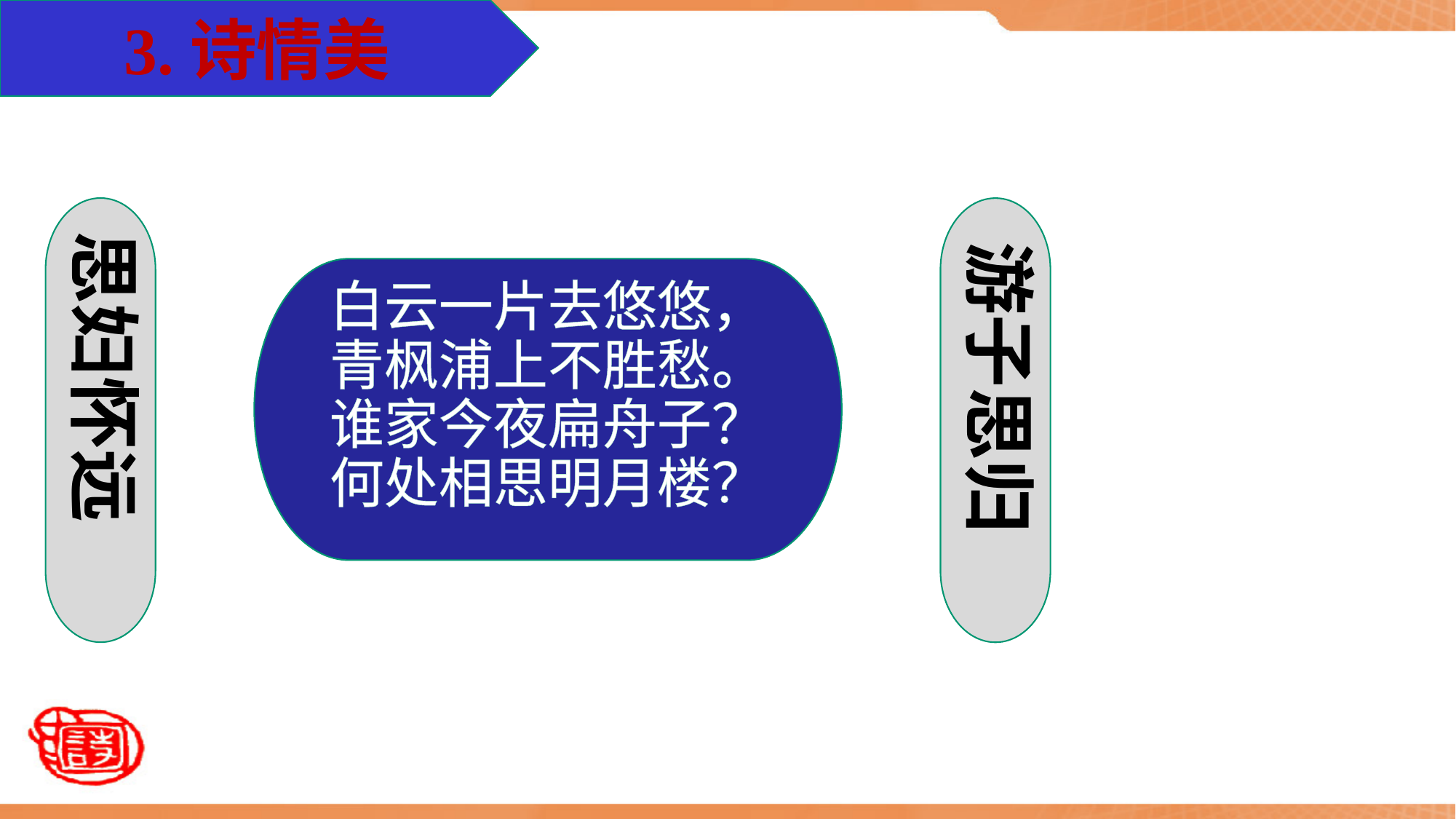

3.诗情美
思妇怀远

游子思归

白云一片去悠悠，
青枫浦上不胜愁。
谁家今夜扁舟子？
何处相思明月楼？